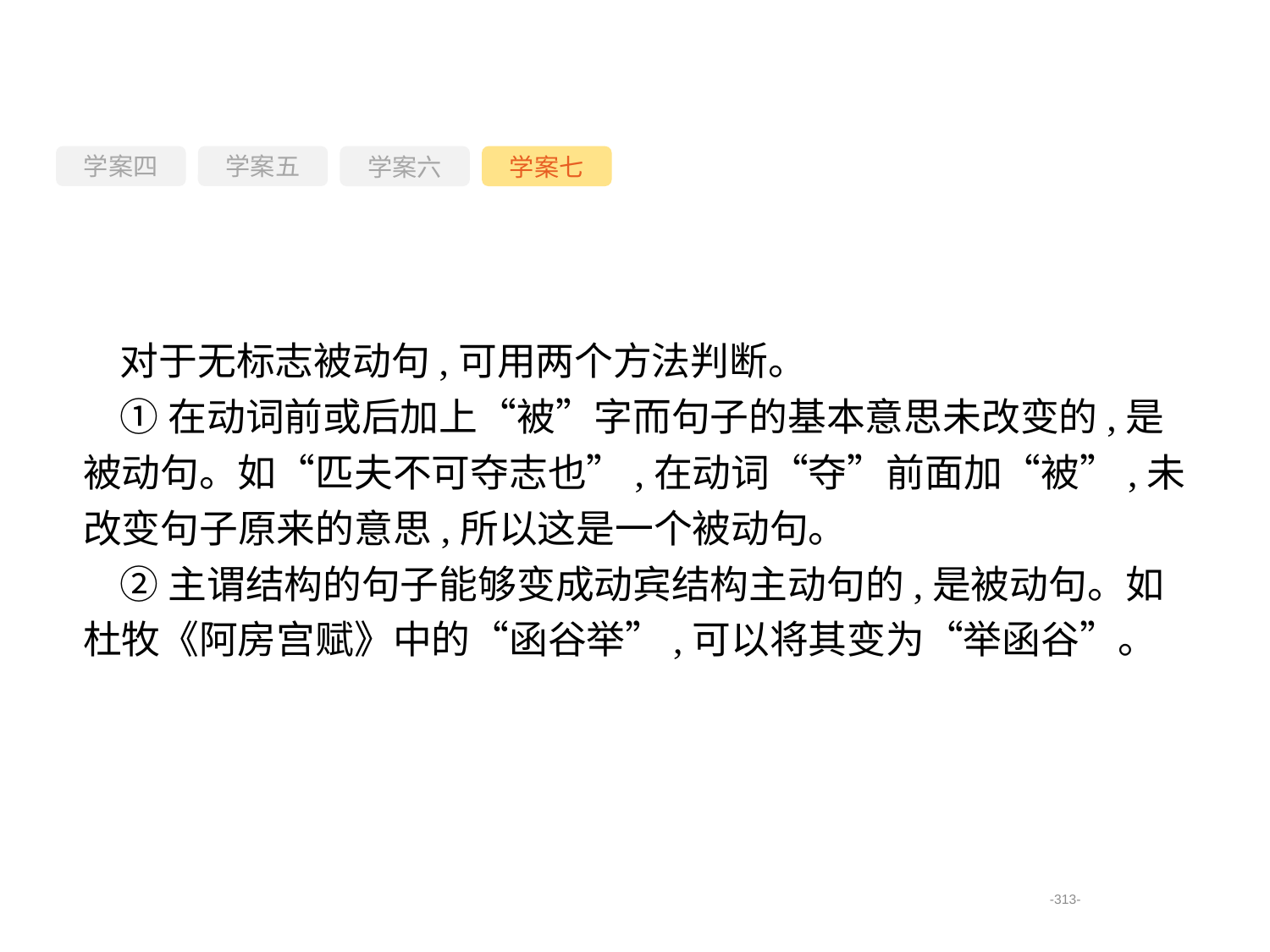

学案四
学案六
学案七
学案五
对于无标志被动句,可用两个方法判断。
①在动词前或后加上“被”字而句子的基本意思未改变的,是被动句。如“匹夫不可夺志也”,在动词“夺”前面加“被”,未改变句子原来的意思,所以这是一个被动句。
②主谓结构的句子能够变成动宾结构主动句的,是被动句。如杜牧《阿房宫赋》中的“函谷举”,可以将其变为“举函谷”。
-313-